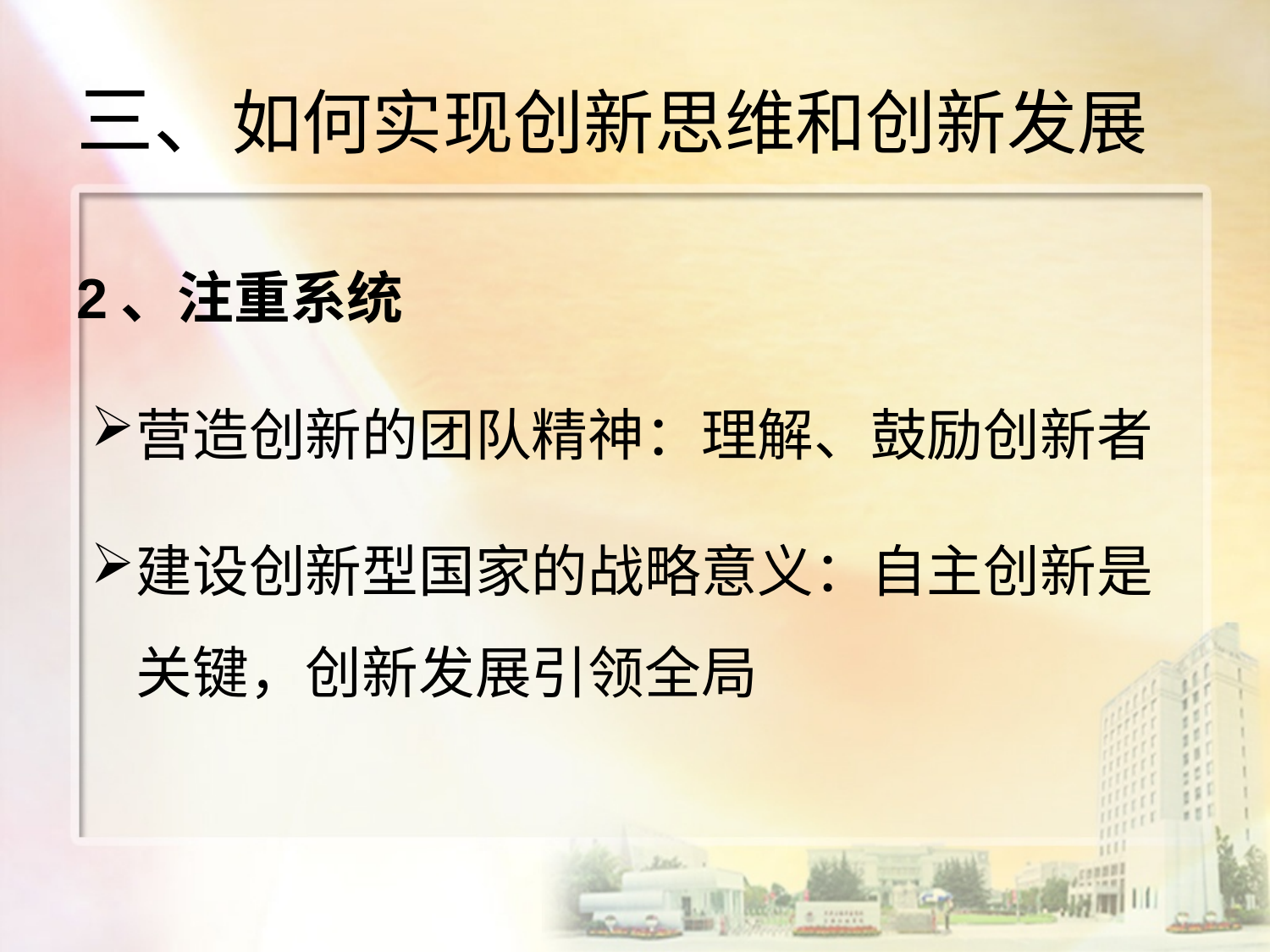

三、如何实现创新思维和创新发展
2、注重系统
营造创新的团队精神：理解、鼓励创新者
建设创新型国家的战略意义：自主创新是关键，创新发展引领全局